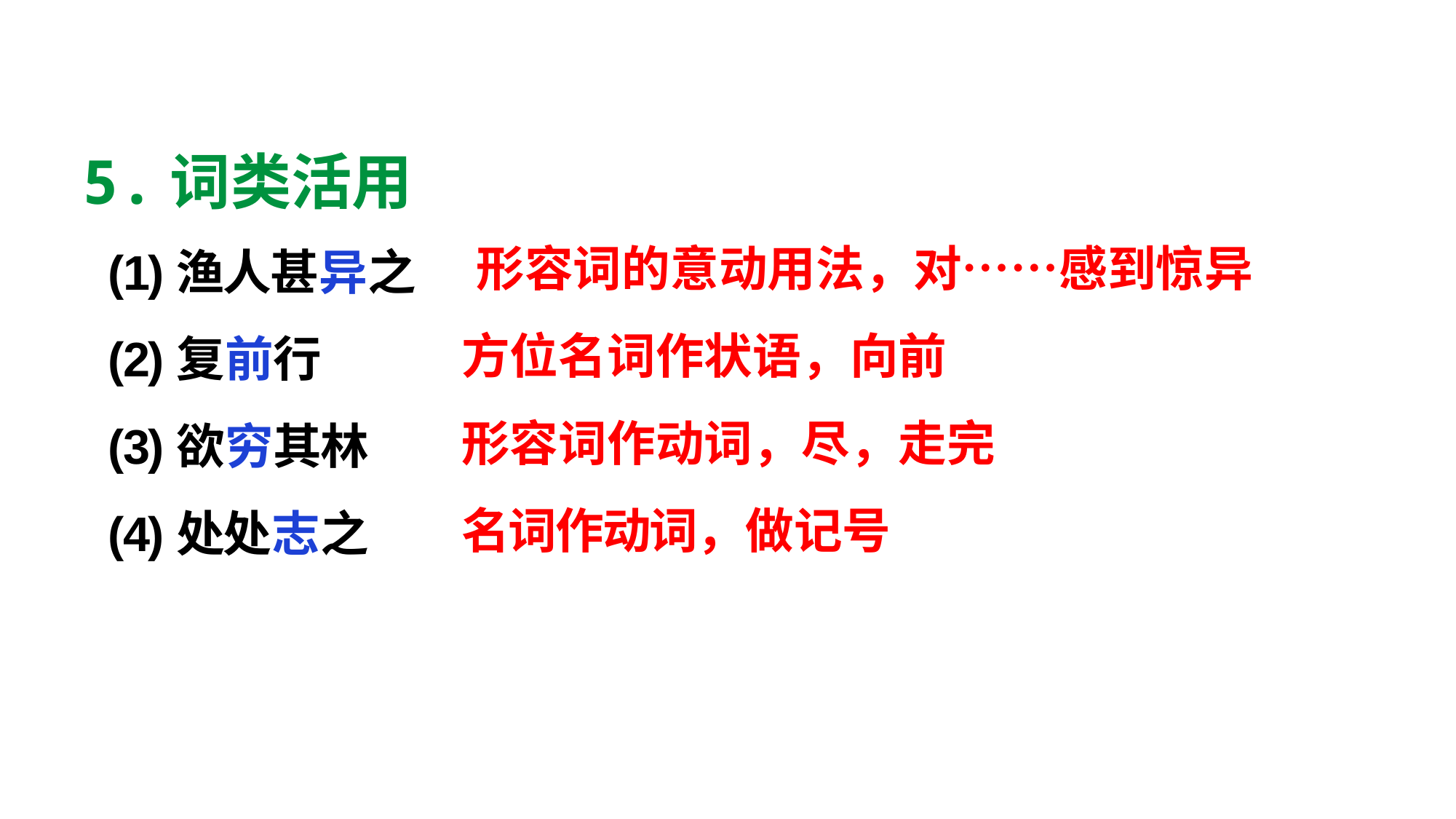

5.词类活用
(1)渔人甚异之
(2)复前行
(3)欲穷其林
(4)处处志之
形容词的意动用法，对……感到惊异
方位名词作状语，向前
形容词作动词，尽，走完
名词作动词，做记号